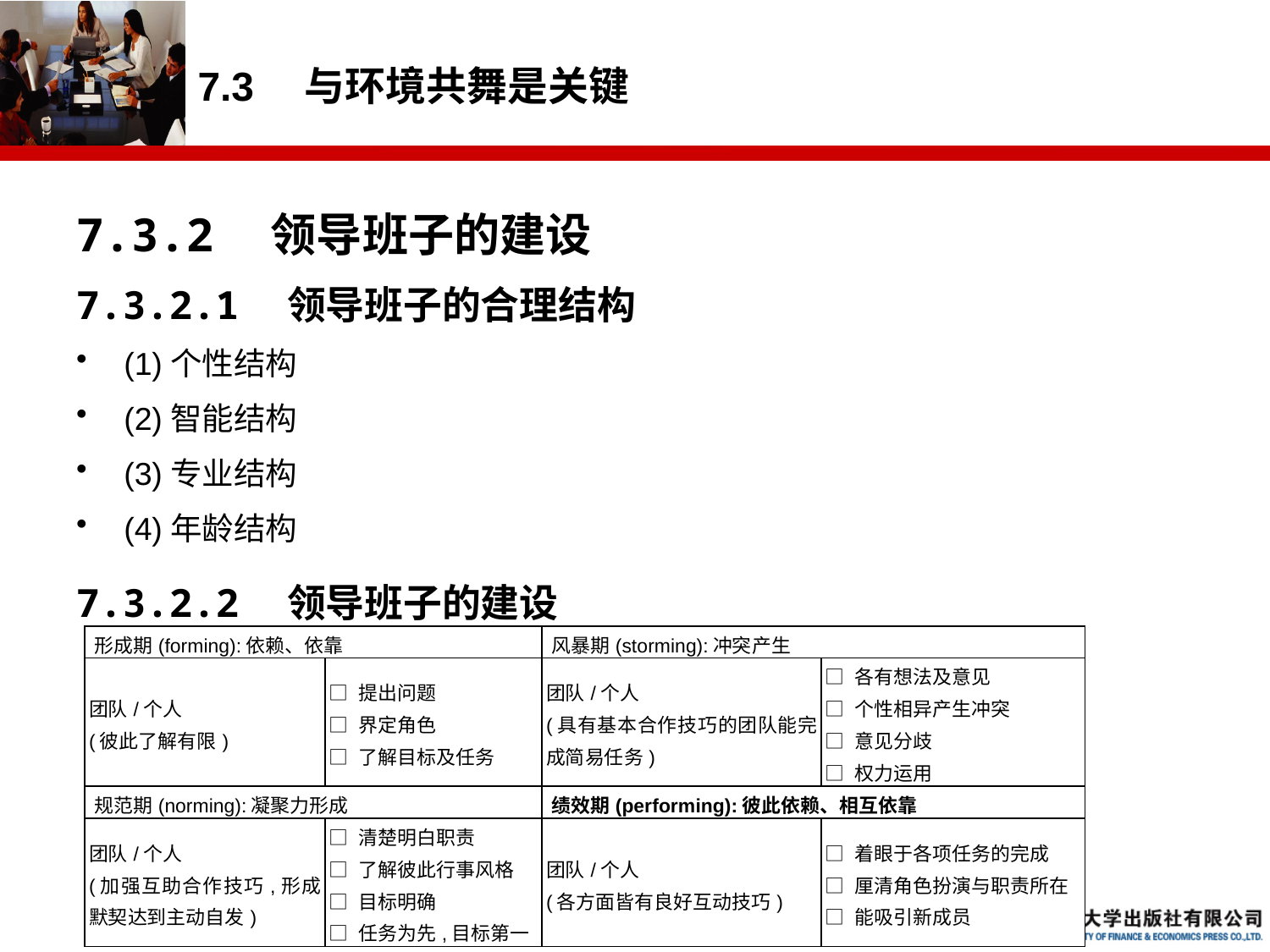

# 7.3　与环境共舞是关键
7.3.2　领导班子的建设
7.3.2.1　领导班子的合理结构
(1)个性结构
(2)智能结构
(3)专业结构
(4)年龄结构

7.3.2.2　领导班子的建设

| 形成期(forming):依赖、依靠 |  | 风暴期(storming):冲突产生 |  |
| --- | --- | --- | --- |
| 团队/个人 (彼此了解有限) | □ 提出问题 □ 界定角色 □ 了解目标及任务 | 团队/个人 (具有基本合作技巧的团队能完成简易任务) | □ 各有想法及意见 □ 个性相异产生冲突 □ 意见分歧 □ 权力运用 |
| 规范期(norming):凝聚力形成 |  | 绩效期(performing):彼此依赖、相互依靠 |  |
| 团队/个人 (加强互助合作技巧,形成默契达到主动自发) | □ 清楚明白职责 □ 了解彼此行事风格 □ 目标明确 □ 任务为先,目标第一 | 团队/个人 (各方面皆有良好互动技巧) | □ 着眼于各项任务的完成 □ 厘清角色扮演与职责所在 □ 能吸引新成员 |